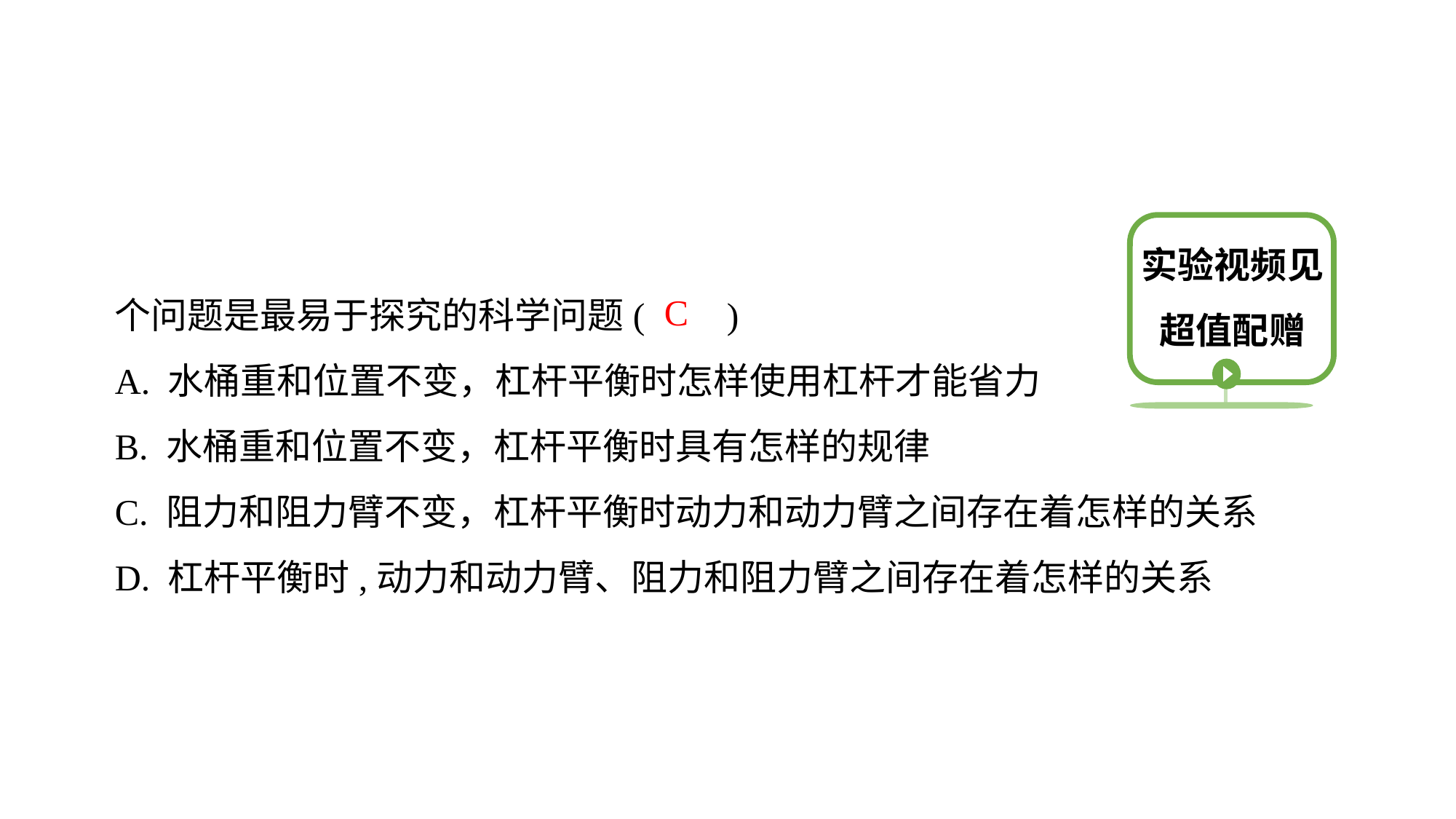

实验视频见超值配赠

个问题是最易于探究的科学问题(         )
A. 水桶重和位置不变，杠杆平衡时怎样使用杠杆才能省力
B. 水桶重和位置不变，杠杆平衡时具有怎样的规律
C. 阻力和阻力臂不变，杠杆平衡时动力和动力臂之间存在着怎样的关系
D. 杠杆平衡时,动力和动力臂、阻力和阻力臂之间存在着怎样的关系
C